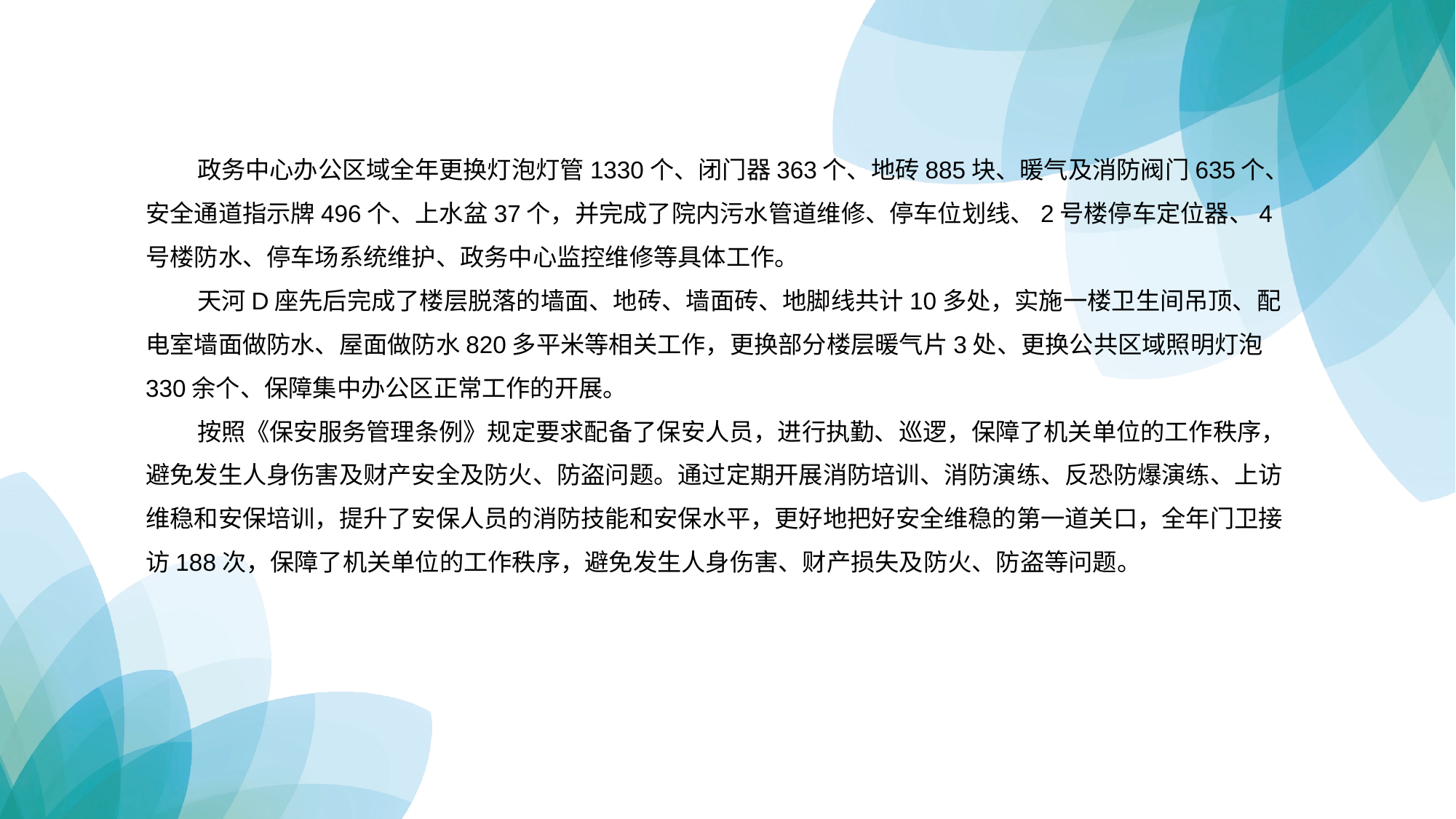

政务中心办公区域全年更换灯泡灯管1330个、闭门器363个、地砖885块、暖气及消防阀门635个、安全通道指示牌496个、上水盆37个，并完成了院内污水管道维修、停车位划线、2号楼停车定位器、4号楼防水、停车场系统维护、政务中心监控维修等具体工作。
 天河D座先后完成了楼层脱落的墙面、地砖、墙面砖、地脚线共计10多处，实施一楼卫生间吊顶、配电室墙面做防水、屋面做防水820多平米等相关工作，更换部分楼层暖气片3处、更换公共区域照明灯泡330余个、保障集中办公区正常工作的开展。
 按照《保安服务管理条例》规定要求配备了保安人员，进行执勤、巡逻，保障了机关单位的工作秩序，避免发生人身伤害及财产安全及防火、防盗问题。通过定期开展消防培训、消防演练、反恐防爆演练、上访维稳和安保培训，提升了安保人员的消防技能和安保水平，更好地把好安全维稳的第一道关口，全年门卫接访188次，保障了机关单位的工作秩序，避免发生人身伤害、财产损失及防火、防盗等问题。